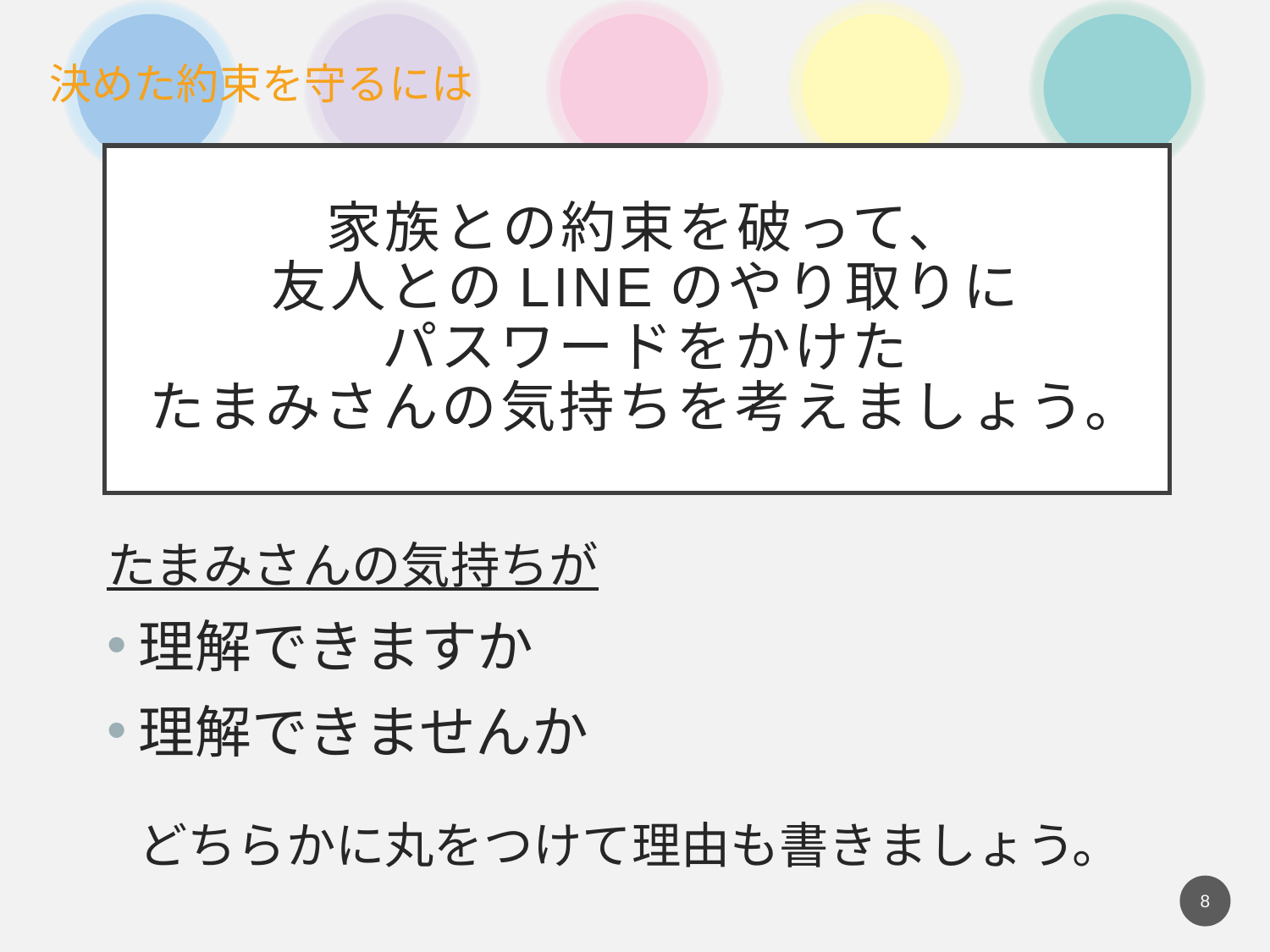

家族との約束を破って、
友人とのLINEのやり取りに
パスワードをかけた
たまみさんの気持ちを考えましょう。
たまみさんの気持ちが
理解できますか
理解できませんか
どちらかに丸をつけて理由も書きましょう。
8